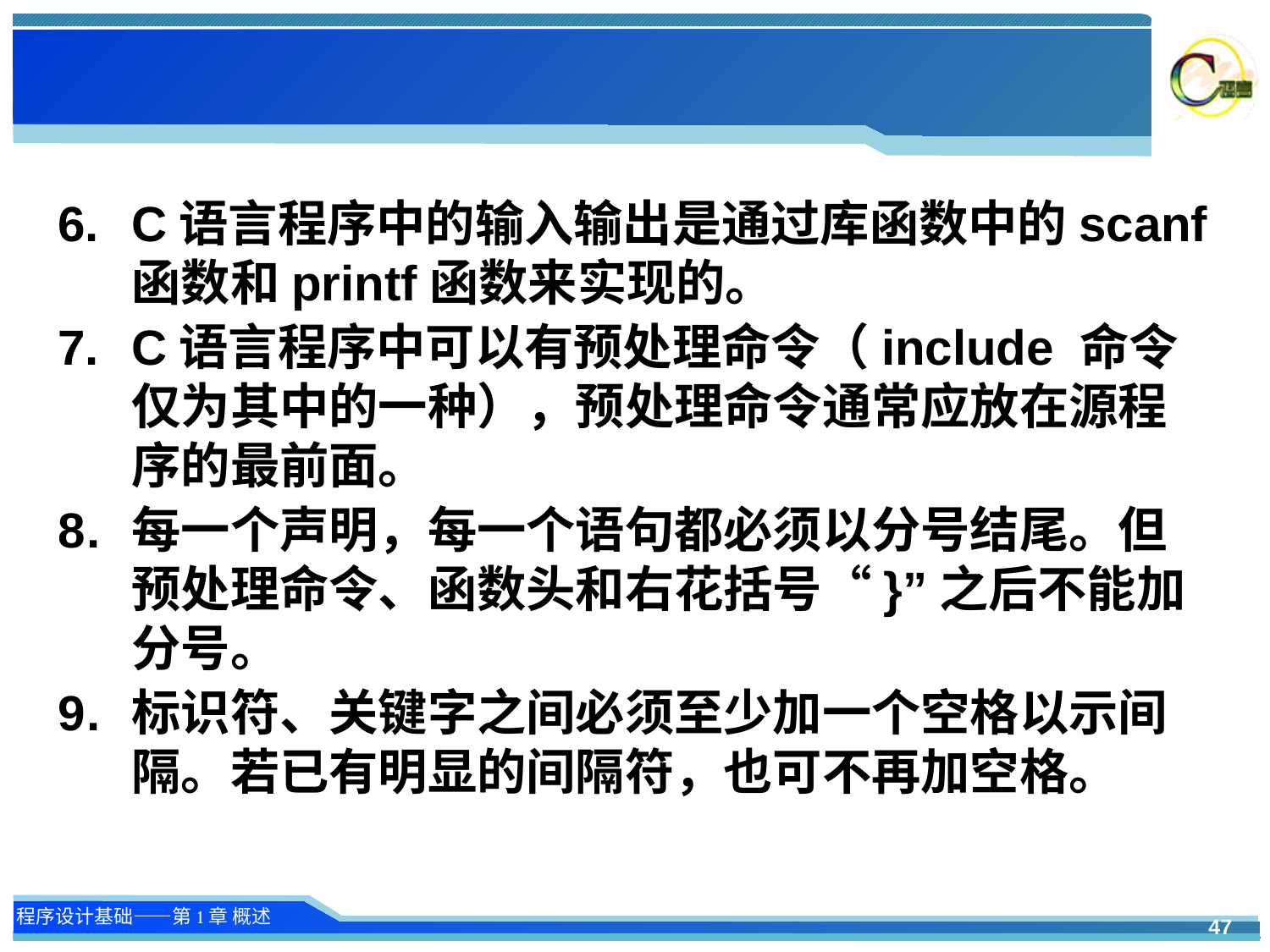

#
C语言程序中的输入输出是通过库函数中的scanf函数和printf函数来实现的。
C语言程序中可以有预处理命令（include 命令仅为其中的一种），预处理命令通常应放在源程序的最前面。
每一个声明，每一个语句都必须以分号结尾。但预处理命令、函数头和右花括号“}”之后不能加分号。
标识符、关键字之间必须至少加一个空格以示间隔。若已有明显的间隔符，也可不再加空格。
47